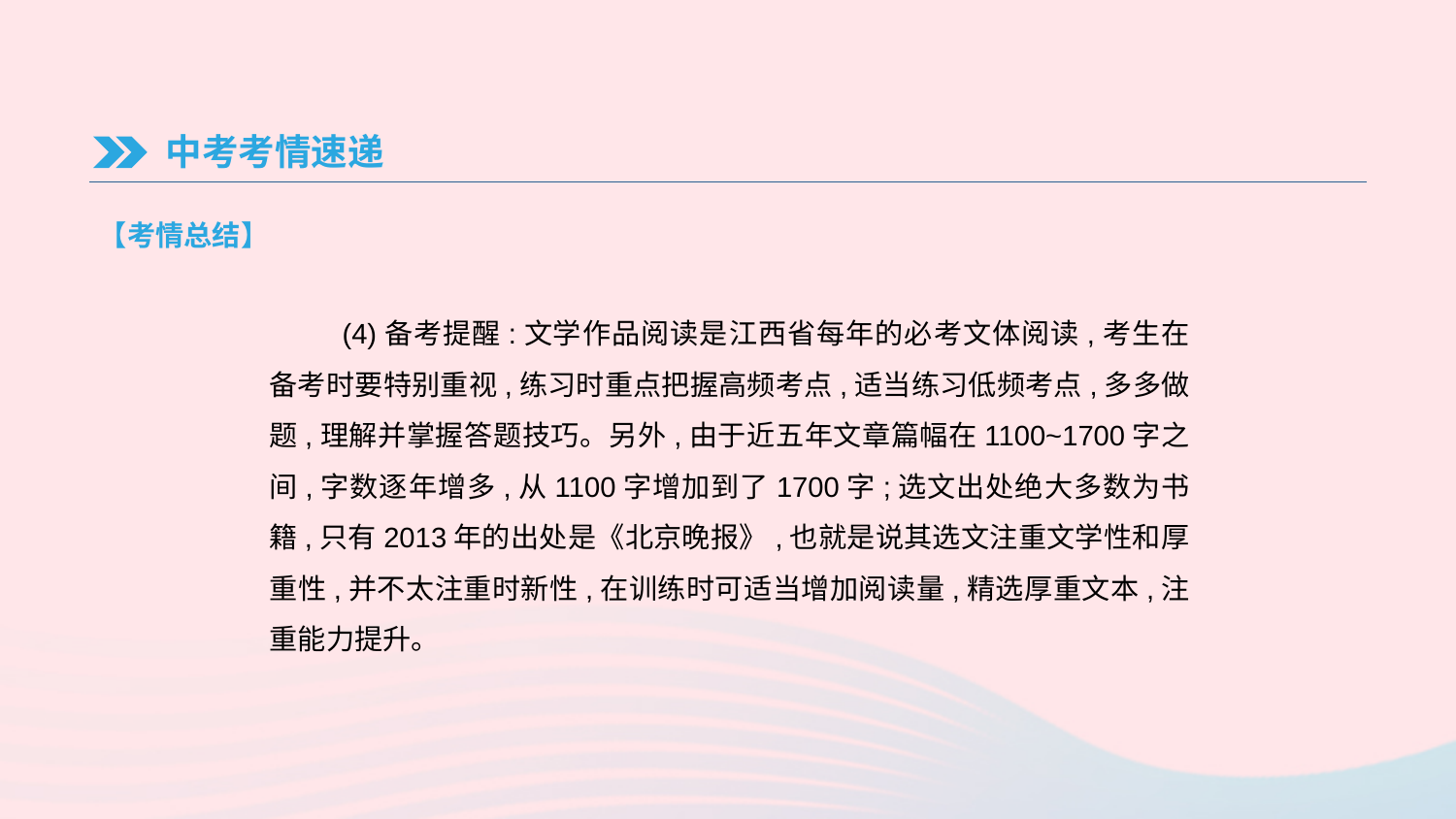

中考考情速递

【考情总结】
(4)备考提醒:文学作品阅读是江西省每年的必考文体阅读,考生在备考时要特别重视,练习时重点把握高频考点,适当练习低频考点,多多做题,理解并掌握答题技巧。另外,由于近五年文章篇幅在1100~1700字之间,字数逐年增多,从1100字增加到了1700字;选文出处绝大多数为书籍,只有2013年的出处是《北京晚报》,也就是说其选文注重文学性和厚重性,并不太注重时新性,在训练时可适当增加阅读量,精选厚重文本,注重能力提升。